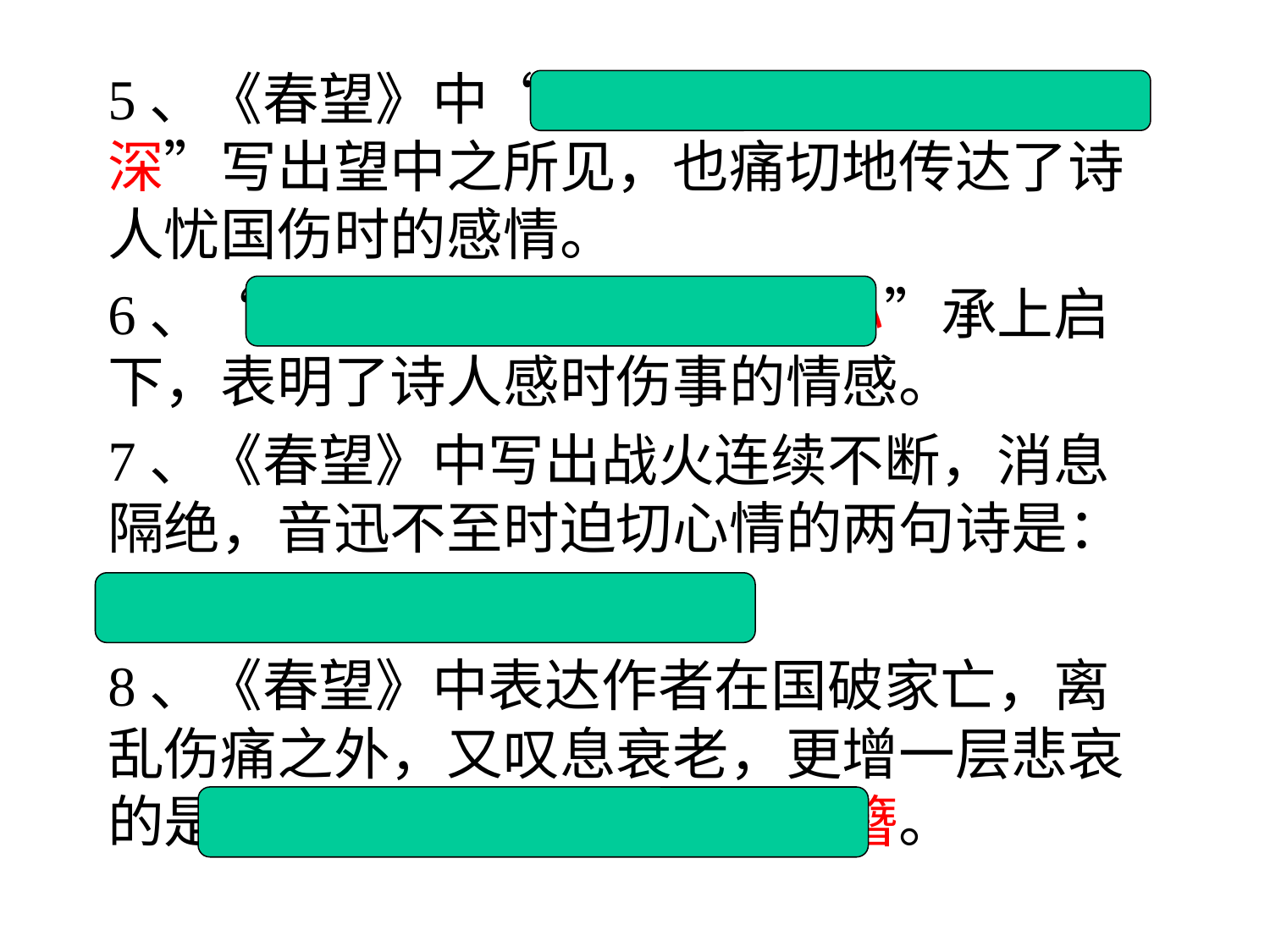

5、《春望》中“国破山河在，城春草木深”写出望中之所见，也痛切地传达了诗人忧国伤时的感情。
6、“感时花溅泪，恨别鸟惊心”承上启下，表明了诗人感时伤事的情感。
7、《春望》中写出战火连续不断，消息隔绝，音迅不至时迫切心情的两句诗是：
烽火连三月，家书抵万金
8、《春望》中表达作者在国破家亡，离乱伤痛之外，又叹息衰老，更增一层悲哀的是：白头搔更短，浑欲不胜簪。